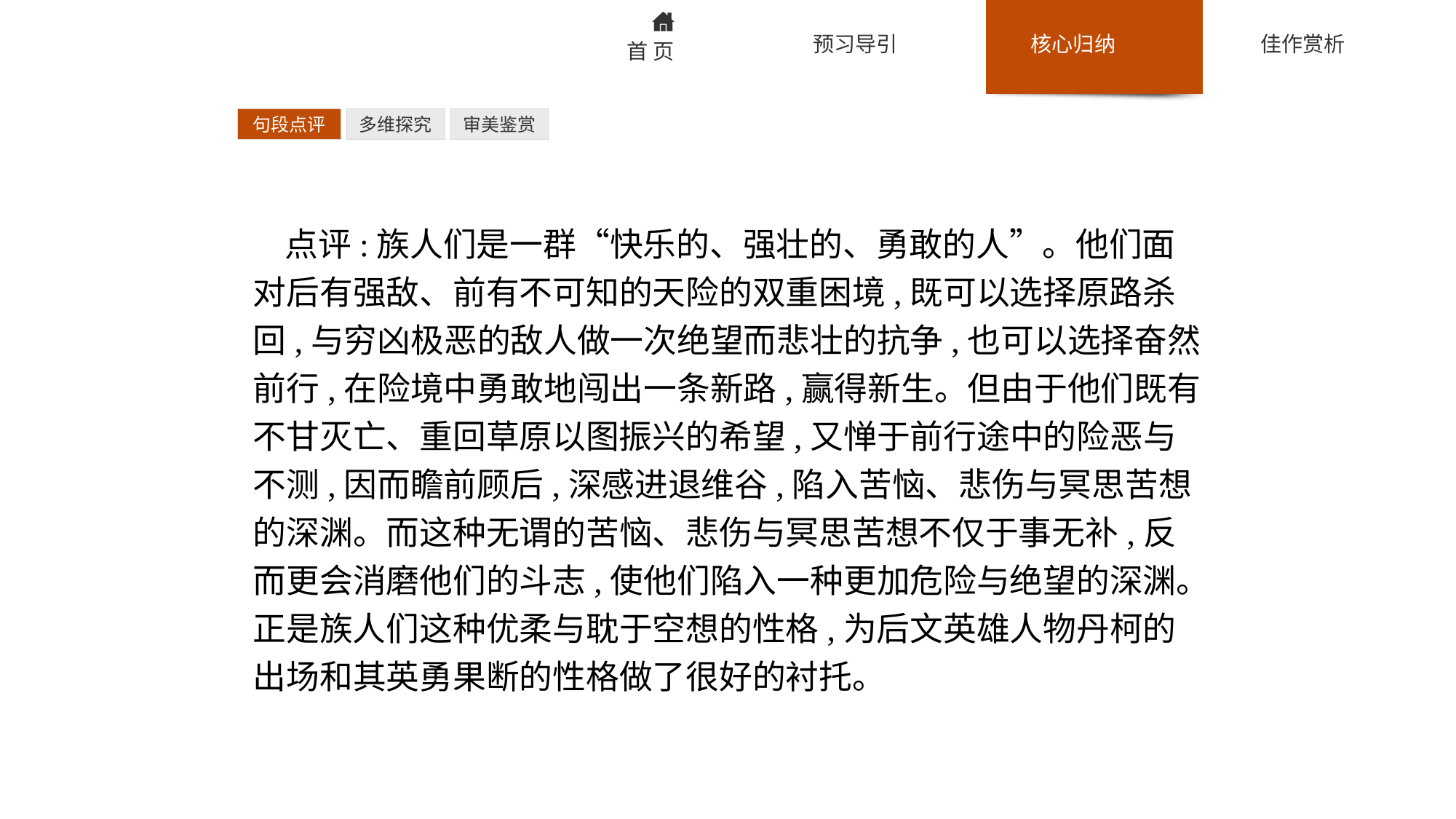

句段点评
多维探究
审美鉴赏
点评:族人们是一群“快乐的、强壮的、勇敢的人”。他们面对后有强敌、前有不可知的天险的双重困境,既可以选择原路杀回,与穷凶极恶的敌人做一次绝望而悲壮的抗争,也可以选择奋然前行,在险境中勇敢地闯出一条新路,赢得新生。但由于他们既有不甘灭亡、重回草原以图振兴的希望,又惮于前行途中的险恶与不测,因而瞻前顾后,深感进退维谷,陷入苦恼、悲伤与冥思苦想的深渊。而这种无谓的苦恼、悲伤与冥思苦想不仅于事无补,反而更会消磨他们的斗志,使他们陷入一种更加危险与绝望的深渊。正是族人们这种优柔与耽于空想的性格,为后文英雄人物丹柯的出场和其英勇果断的性格做了很好的衬托。